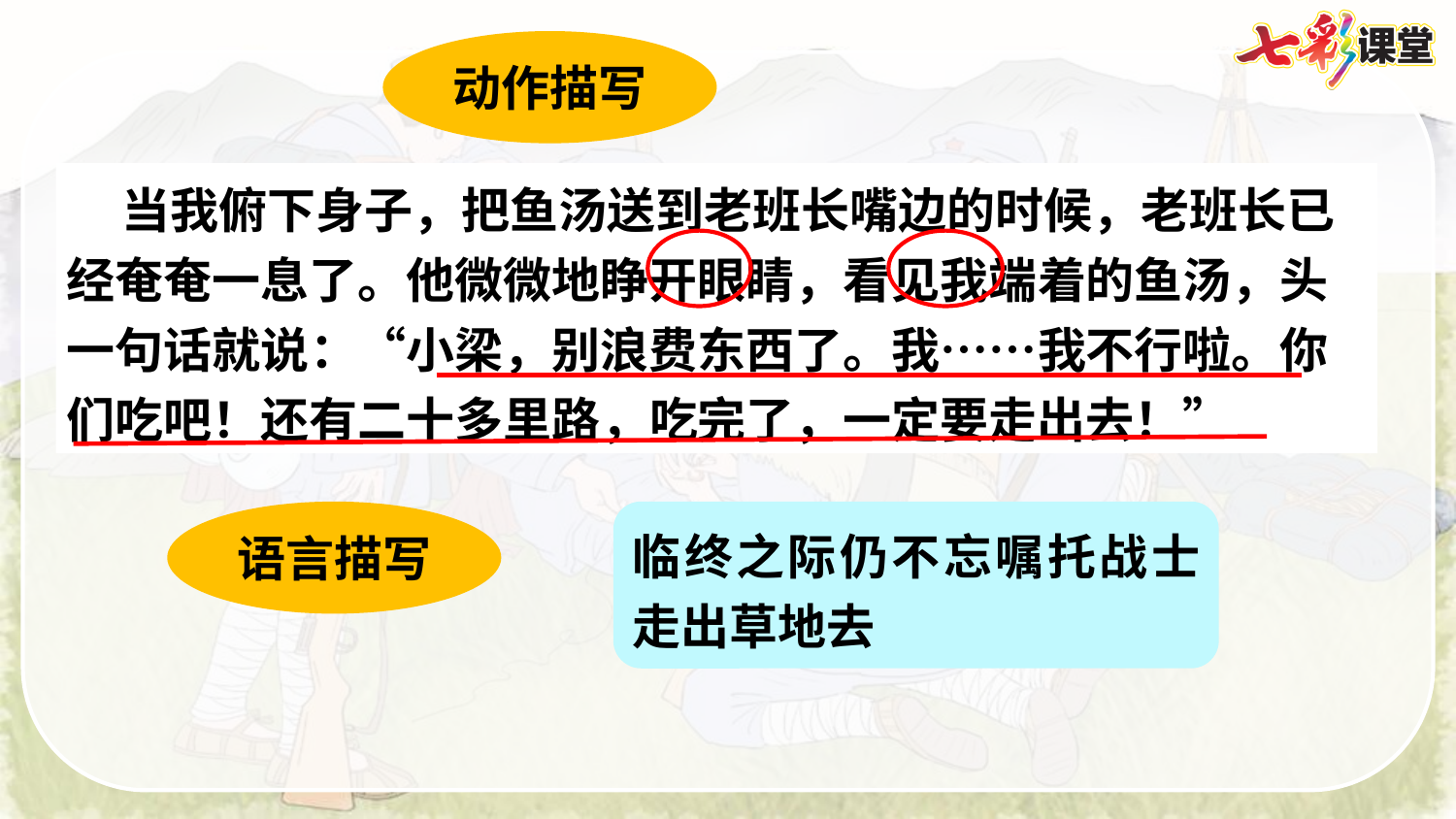

动作描写
    当我俯下身子，把鱼汤送到老班长嘴边的时候，老班长已经奄奄一息了。他微微地睁开眼睛，看见我端着的鱼汤，头一句话就说：“小梁，别浪费东西了。我……我不行啦。你们吃吧！还有二十多里路，吃完了，一定要走出去！”

语言描写
临终之际仍不忘嘱托战士走出草地去